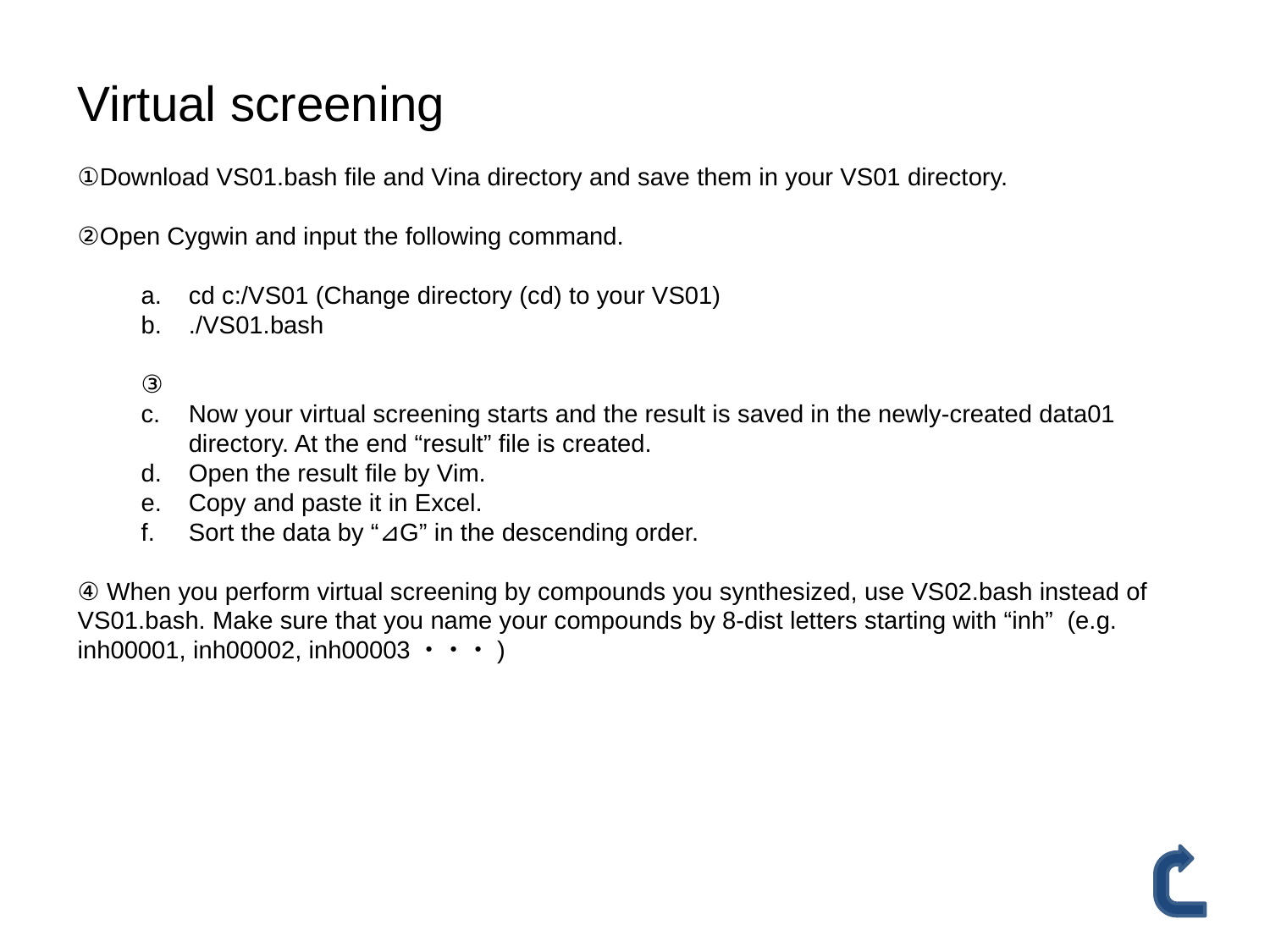

Virtual screening

①Download VS01.bash file and Vina directory and save them in your VS01 directory.

②Open Cygwin and input the following command.

cd c:/VS01 (Change directory (cd) to your VS01)
./VS01.bash

③
Now your virtual screening starts and the result is saved in the newly-created data01 directory. At the end “result” file is created.
Open the result file by Vim.
Copy and paste it in Excel.
Sort the data by “⊿G” in the descending order.

④ When you perform virtual screening by compounds you synthesized, use VS02.bash instead of VS01.bash. Make sure that you name your compounds by 8-dist letters starting with “inh”  (e.g. inh00001, inh00002, inh00003・・・)